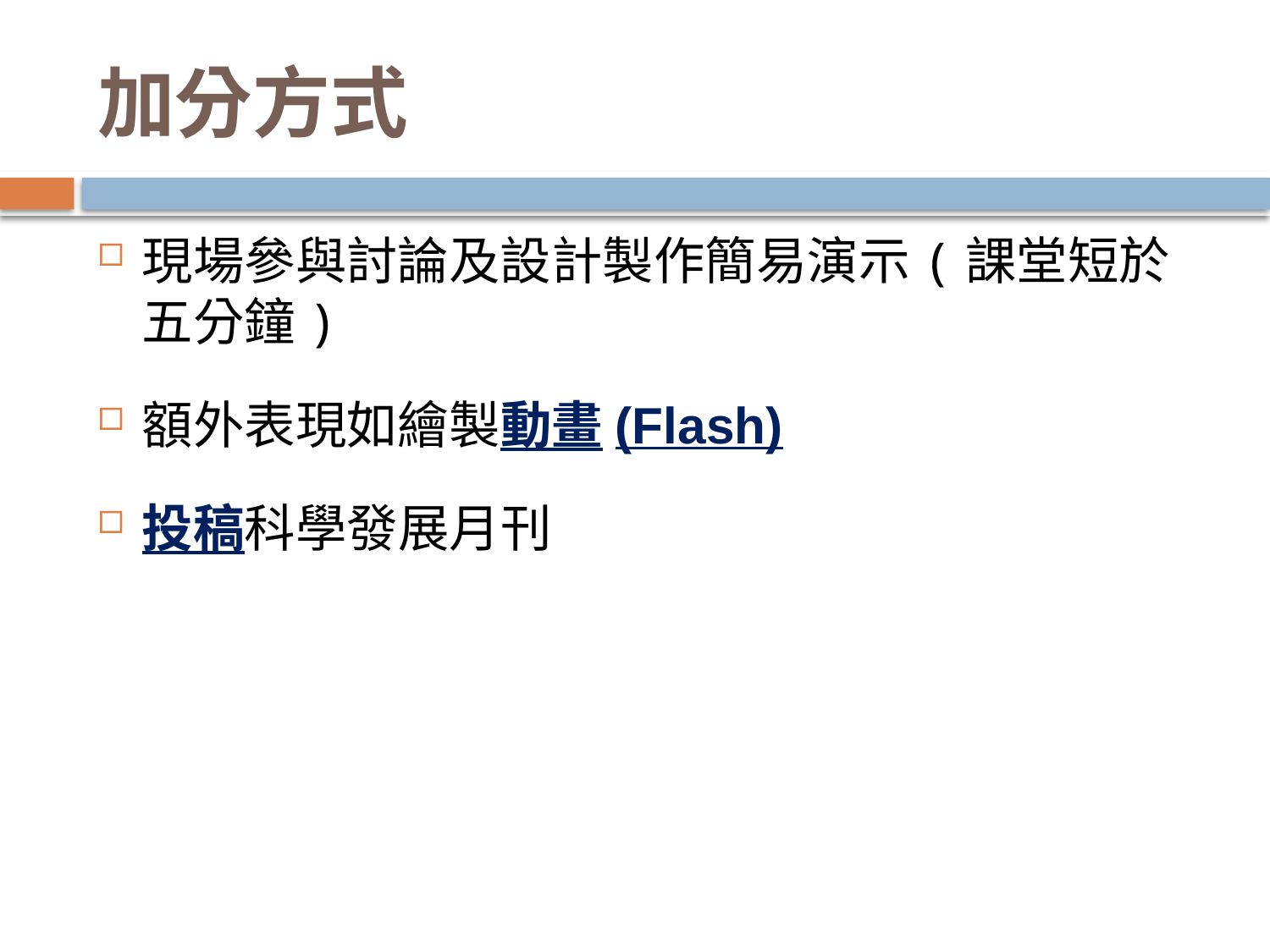

# 加分方式
現場參與討論及設計製作簡易演示(課堂短於五分鐘)

額外表現如繪製動畫(Flash)

投稿科學發展月刊